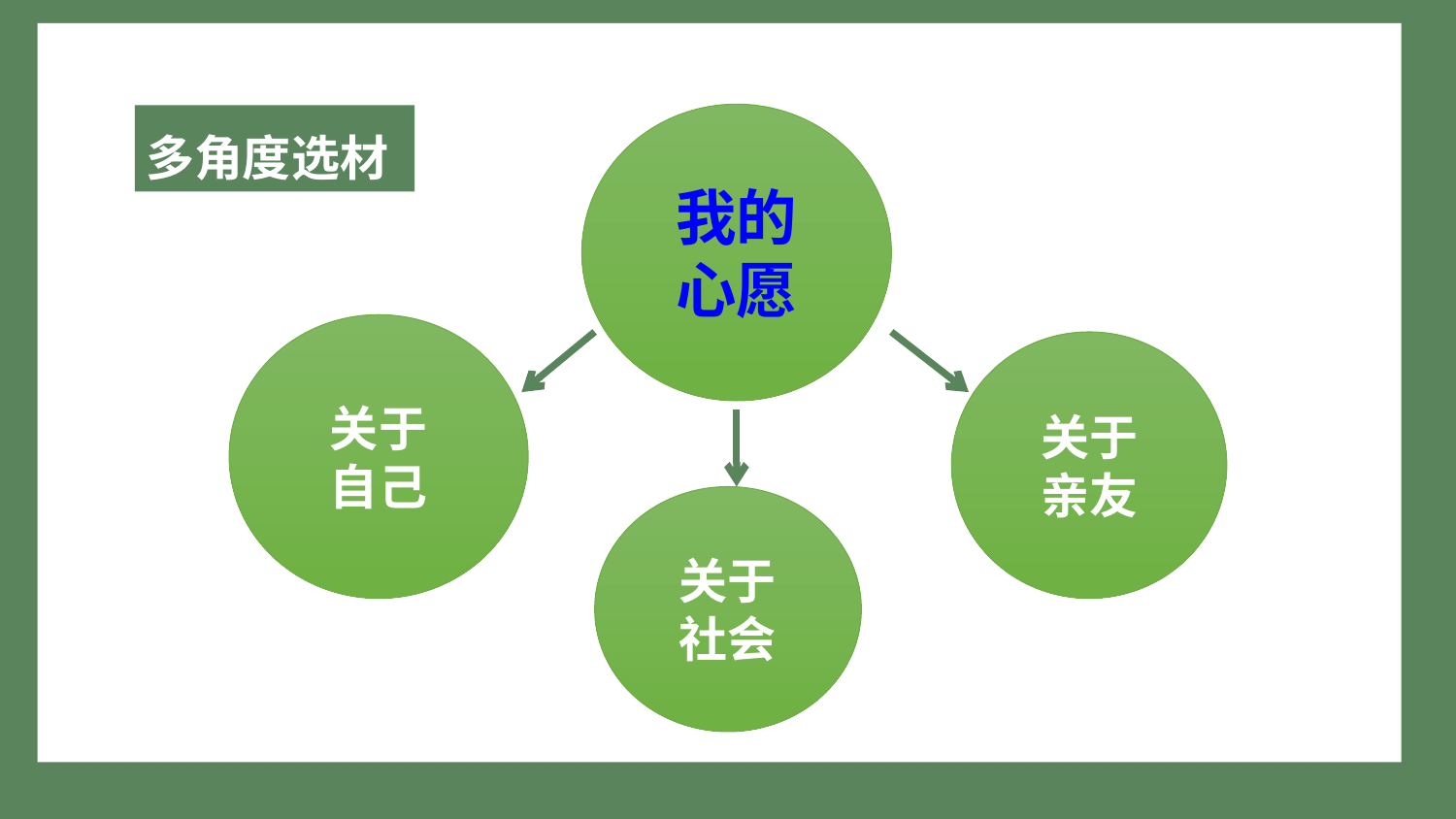

我的
心愿
多角度选材
关于
自己
关于
亲友
关于
社会